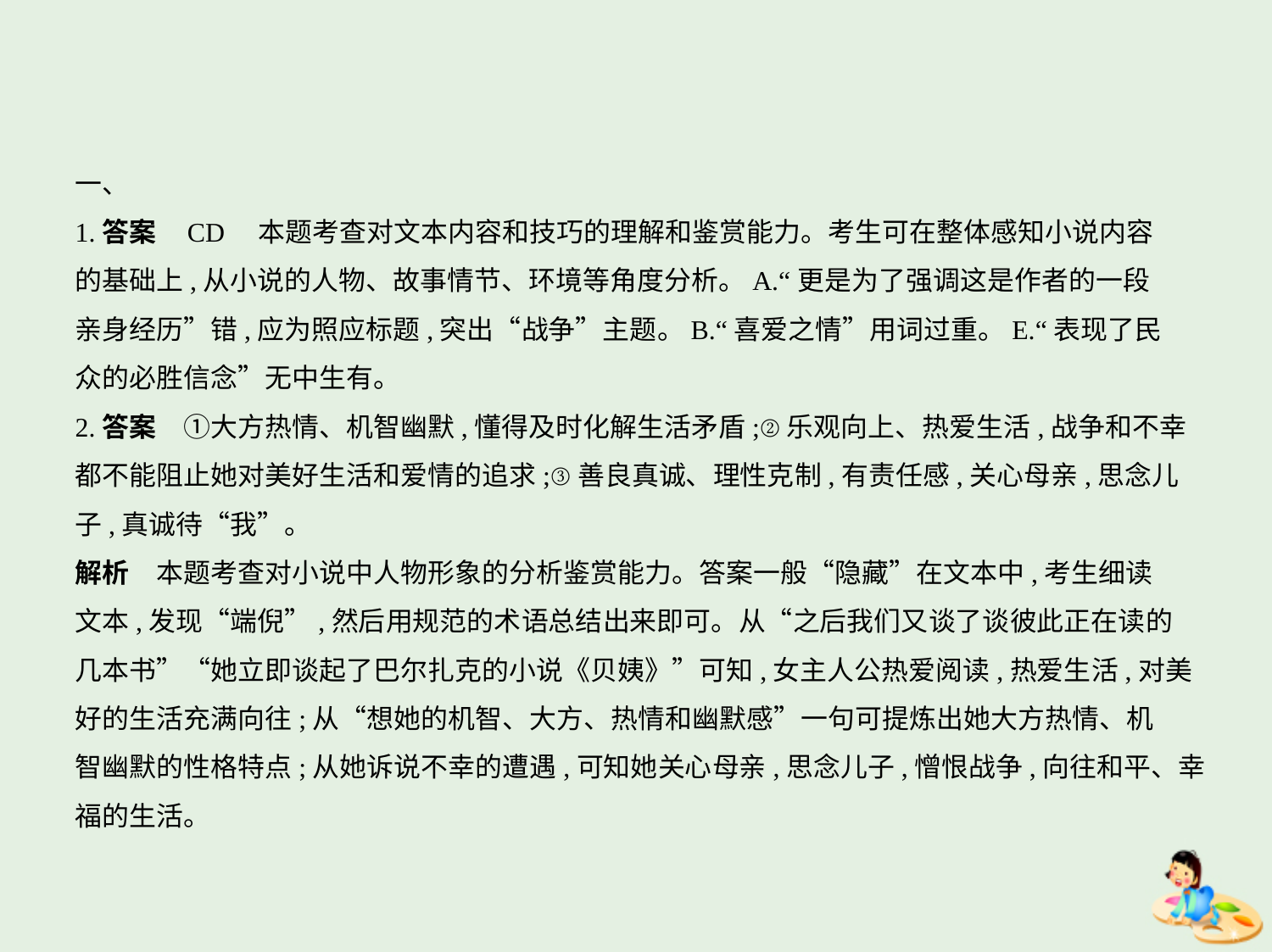

一、
1.答案    CD　本题考查对文本内容和技巧的理解和鉴赏能力。考生可在整体感知小说内容
的基础上,从小说的人物、故事情节、环境等角度分析。A.“更是为了强调这是作者的一段
亲身经历”错,应为照应标题,突出“战争”主题。B.“喜爱之情”用词过重。E.“表现了民
众的必胜信念”无中生有。
2.答案　①大方热情、机智幽默,懂得及时化解生活矛盾;②乐观向上、热爱生活,战争和不幸
都不能阻止她对美好生活和爱情的追求;③善良真诚、理性克制,有责任感,关心母亲,思念儿
子,真诚待“我”。
解析　本题考查对小说中人物形象的分析鉴赏能力。答案一般“隐藏”在文本中,考生细读
文本,发现“端倪”,然后用规范的术语总结出来即可。从“之后我们又谈了谈彼此正在读的
几本书”“她立即谈起了巴尔扎克的小说《贝姨》”可知,女主人公热爱阅读,热爱生活,对美
好的生活充满向往;从“想她的机智、大方、热情和幽默感”一句可提炼出她大方热情、机
智幽默的性格特点;从她诉说不幸的遭遇,可知她关心母亲,思念儿子,憎恨战争,向往和平、幸
福的生活。